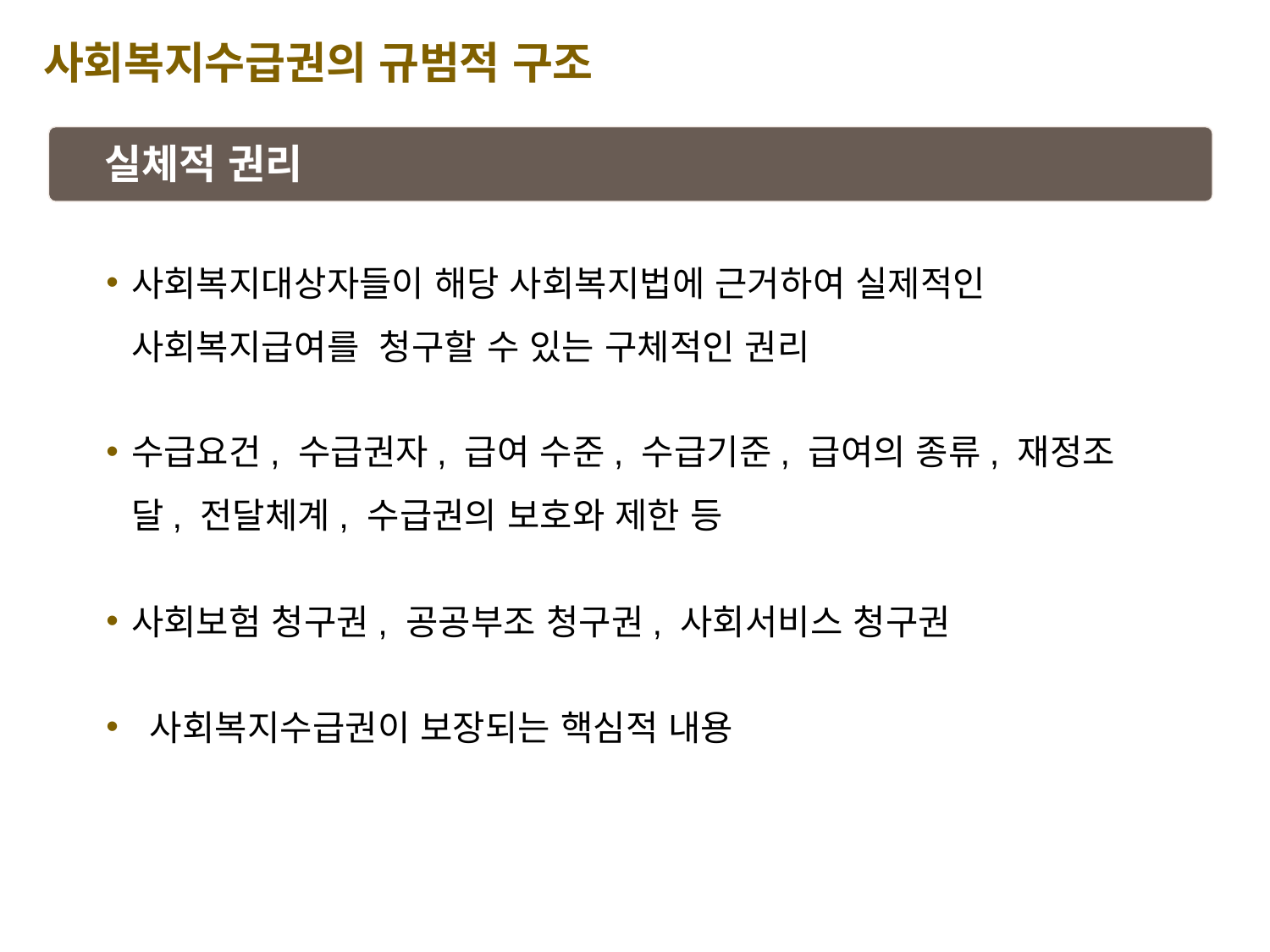

사회복지수급권의 규범적 구조

실체적 권리
사회복지대상자들이 해당 사회복지법에 근거하여 실제적인 사회복지급여를  청구할 수 있는 구체적인 권리
수급요건, 수급권자, 급여 수준, 수급기준, 급여의 종류, 재정조달, 전달체계, 수급권의 보호와 제한 등
사회보험 청구권, 공공부조 청구권, 사회서비스 청구권
 사회복지수급권이 보장되는 핵심적 내용